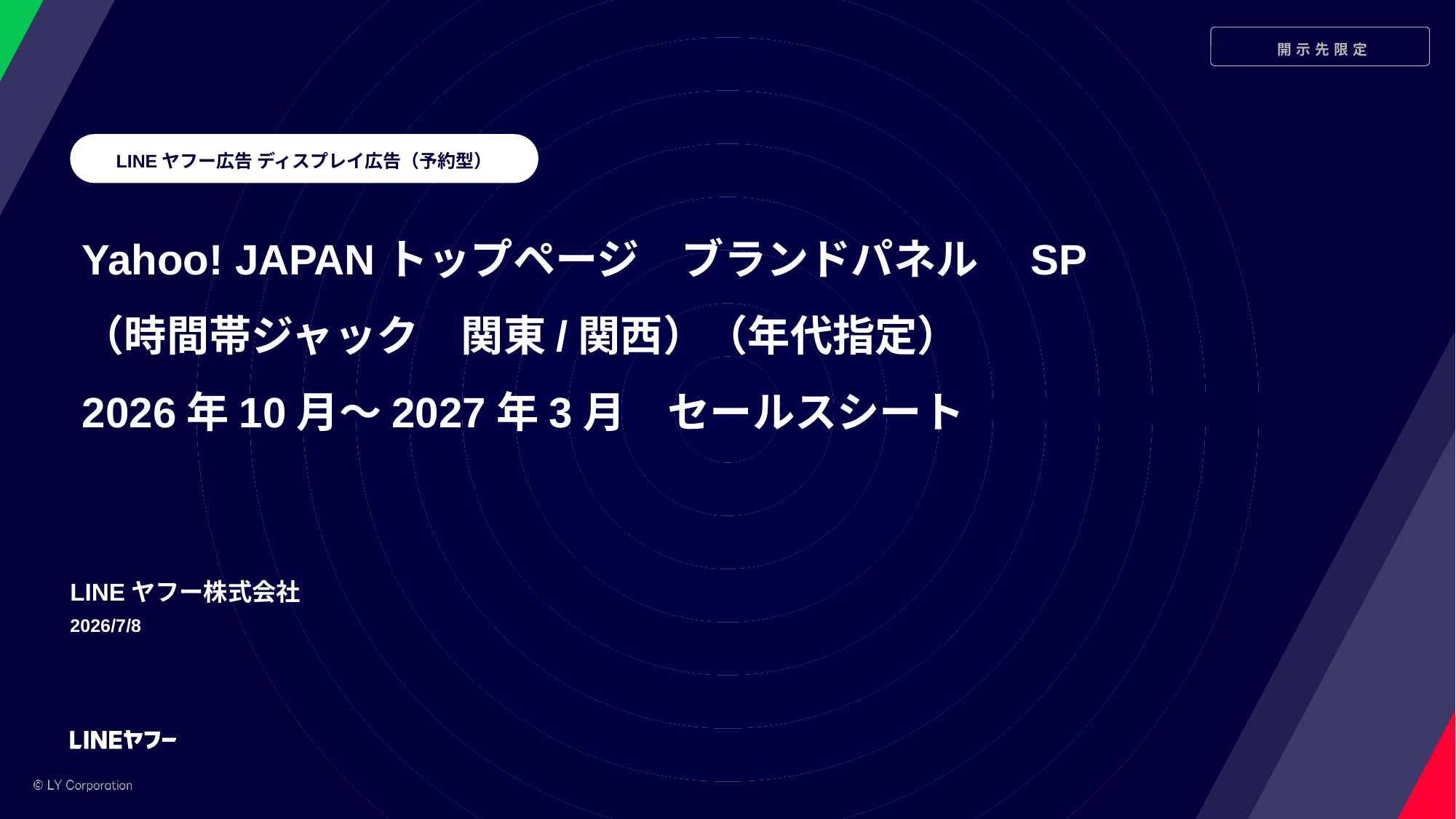

LINEヤフー広告 ディスプレイ広告（予約型）
Yahoo! JAPANトップページ　ブランドパネル　SP
（時間帯ジャック　関東/関西）（年代指定）
2026年10月～2027年3月　セールスシート
LINEヤフー株式会社
2026/7/8